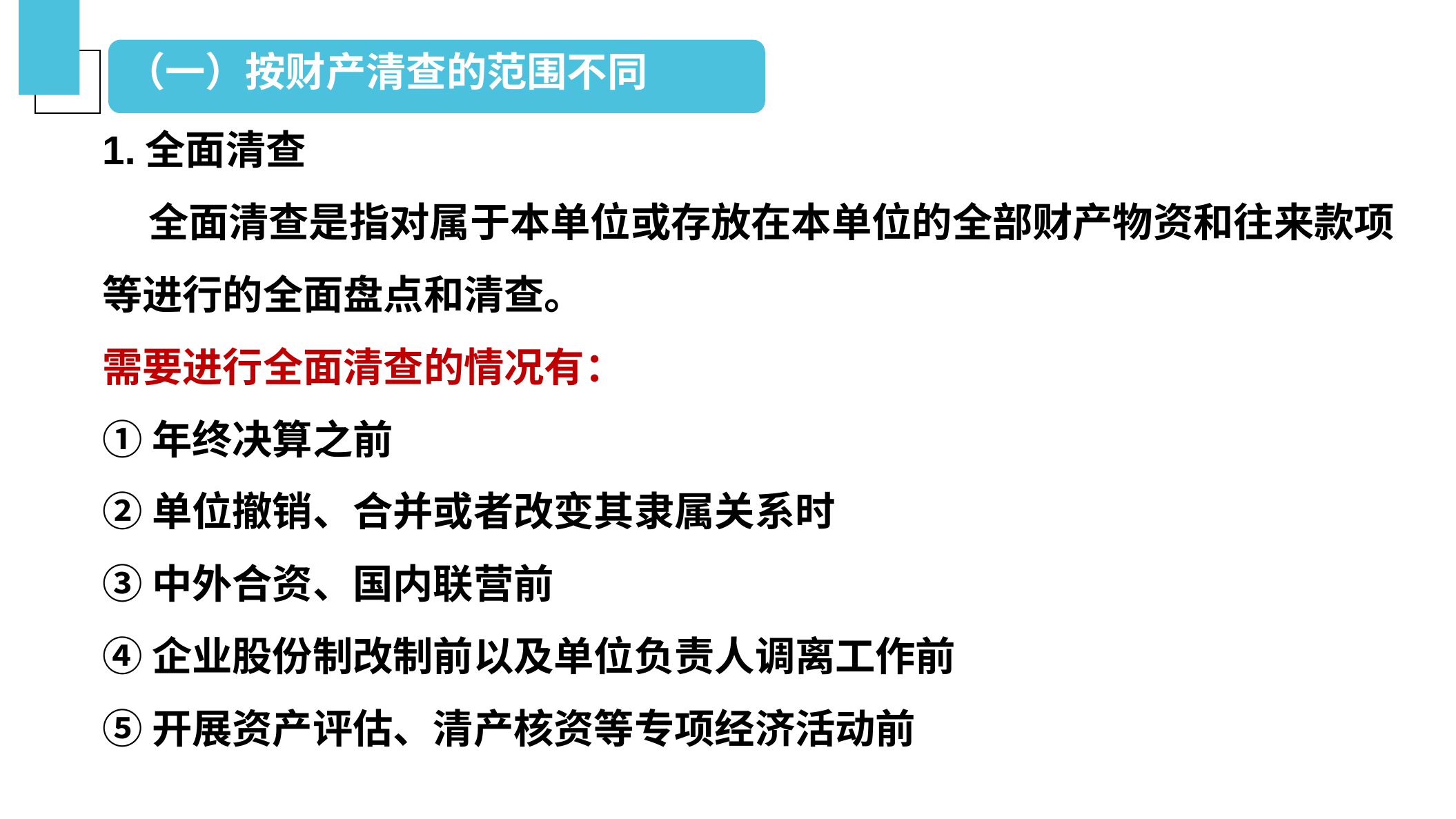

（一）按财产清查的范围不同

1.全面清查
    全面清查是指对属于本单位或存放在本单位的全部财产物资和往来款项等进行的全面盘点和清查。
需要进行全面清查的情况有：
①年终决算之前
②单位撤销、合并或者改变其隶属关系时
③中外合资、国内联营前
④企业股份制改制前以及单位负责人调离工作前
⑤开展资产评估、清产核资等专项经济活动前